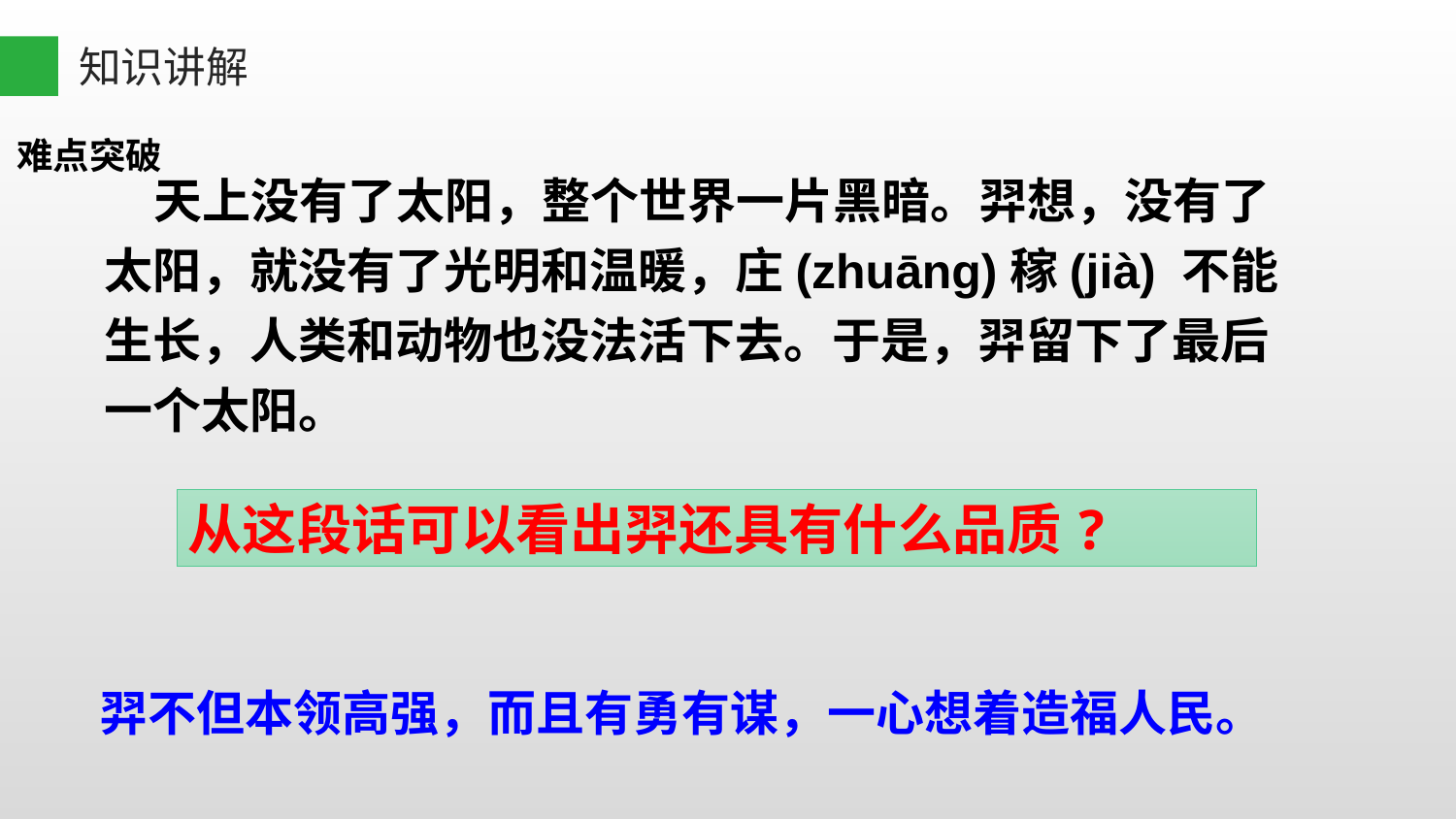

知识讲解

难点突破
    天上没有了太阳，整个世界一片黑暗。羿想，没有了太阳，就没有了光明和温暖，庄(zhuānɡ)稼(jià) 不能生长，人类和动物也没法活下去。于是，羿留下了最后一个太阳。
从这段话可以看出羿还具有什么品质?
    羿不但本领高强，而且有勇有谋，一心想着造福人民。